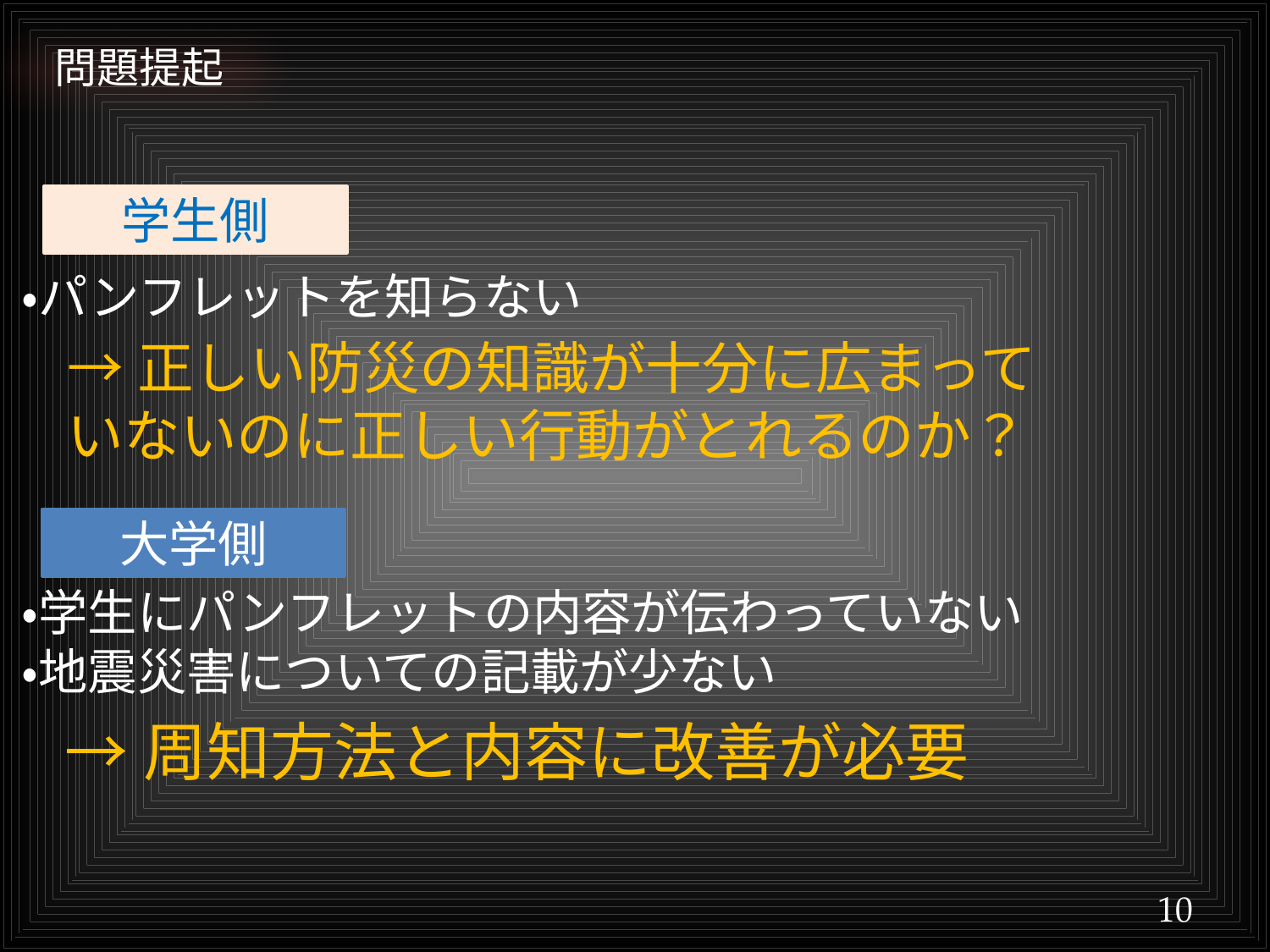

# 問題提起

・パンフレットを知らない

・学生にパンフレットの内容が伝わっていない
・地震災害についての記載が少ない
学生側
→正しい防災の知識が十分に広まっていないのに正しい行動がとれるのか？
大学側
→周知方法と内容に改善が必要
10